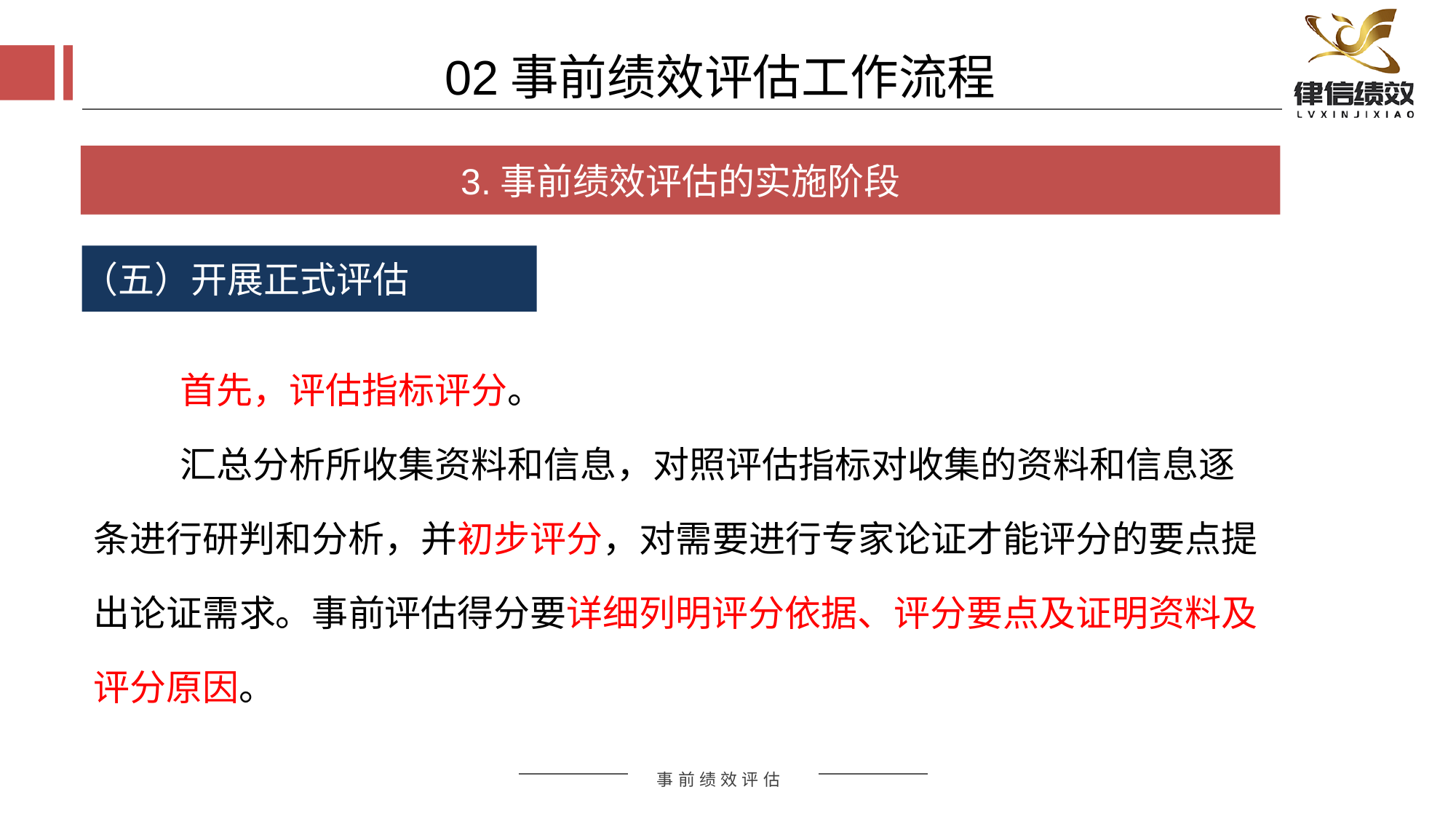

02事前绩效评估工作流程
3.事前绩效评估的实施阶段
（五）开展正式评估
首先，评估指标评分。
汇总分析所收集资料和信息，对照评估指标对收集的资料和信息逐条进行研判和分析，并初步评分，对需要进行专家论证才能评分的要点提出论证需求。事前评估得分要详细列明评分依据、评分要点及证明资料及评分原因。
评估方式
评估方式